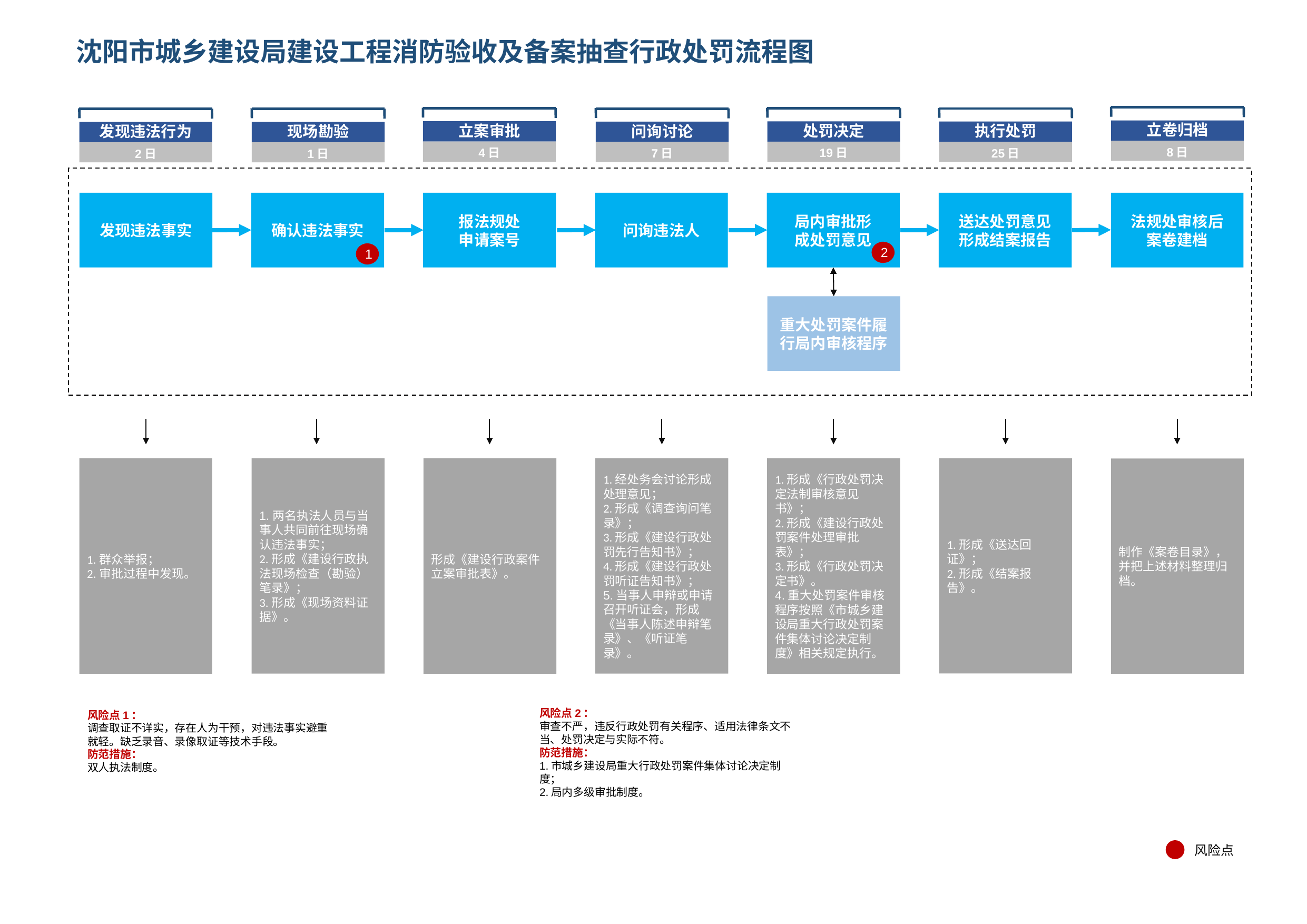

# 沈阳市城乡建设局建设工程消防验收及备案抽查行政处罚流程图
立卷归档
立案审批

处罚决定
执行处罚
问询讨论
发现违法行为
现场勘验

8日
4日
19日
25日
7日
2日
1日
15个工作日

发现违法事实
确认违法事实
报法规处
申请案号
问询违法人
局内审批形
成处罚意见
送达处罚意见
形成结案报告
法规处审核后
案卷建档
2

1

重大处罚案件履行局内审核程序
1.群众举报；
2.审批过程中发现。
1.两名执法人员与当事人共同前往现场确认违法事实；
2.形成《建设行政执法现场检查（勘验）笔录》；
3.形成《现场资料证据》。
形成《建设行政案件立案审批表》。
1.经处务会讨论形成处理意见；
2.形成《调查询问笔录》；
3.形成《建设行政处罚先行告知书》；
4.形成《建设行政处罚听证告知书》；
5.当事人申辩或申请
召开听证会，形成
《当事人陈述申辩笔录》、《听证笔录》。
1.形成《行政处罚决定法制审核意见书》；
2.形成《建设行政处罚案件处理审批表》；
3.形成《行政处罚决定书》。
4.重大处罚案件审核程序按照《市城乡建设局重大行政处罚案件集体讨论决定制度》相关规定执行。
1.形成《送达回证》；
2.形成《结案报告》。
制作《案卷目录》，并把上述材料整理归档。
风险点2：
审查不严，违反行政处罚有关程序、适用法律条文不当、处罚决定与实际不符。
防范措施：
1.市城乡建设局重大行政处罚案件集体讨论决定制度；
2.局内多级审批制度。
风险点1：
调查取证不详实，存在人为干预，对违法事实避重就轻。缺乏录音、录像取证等技术手段。
防范措施：
双人执法制度。
风险点